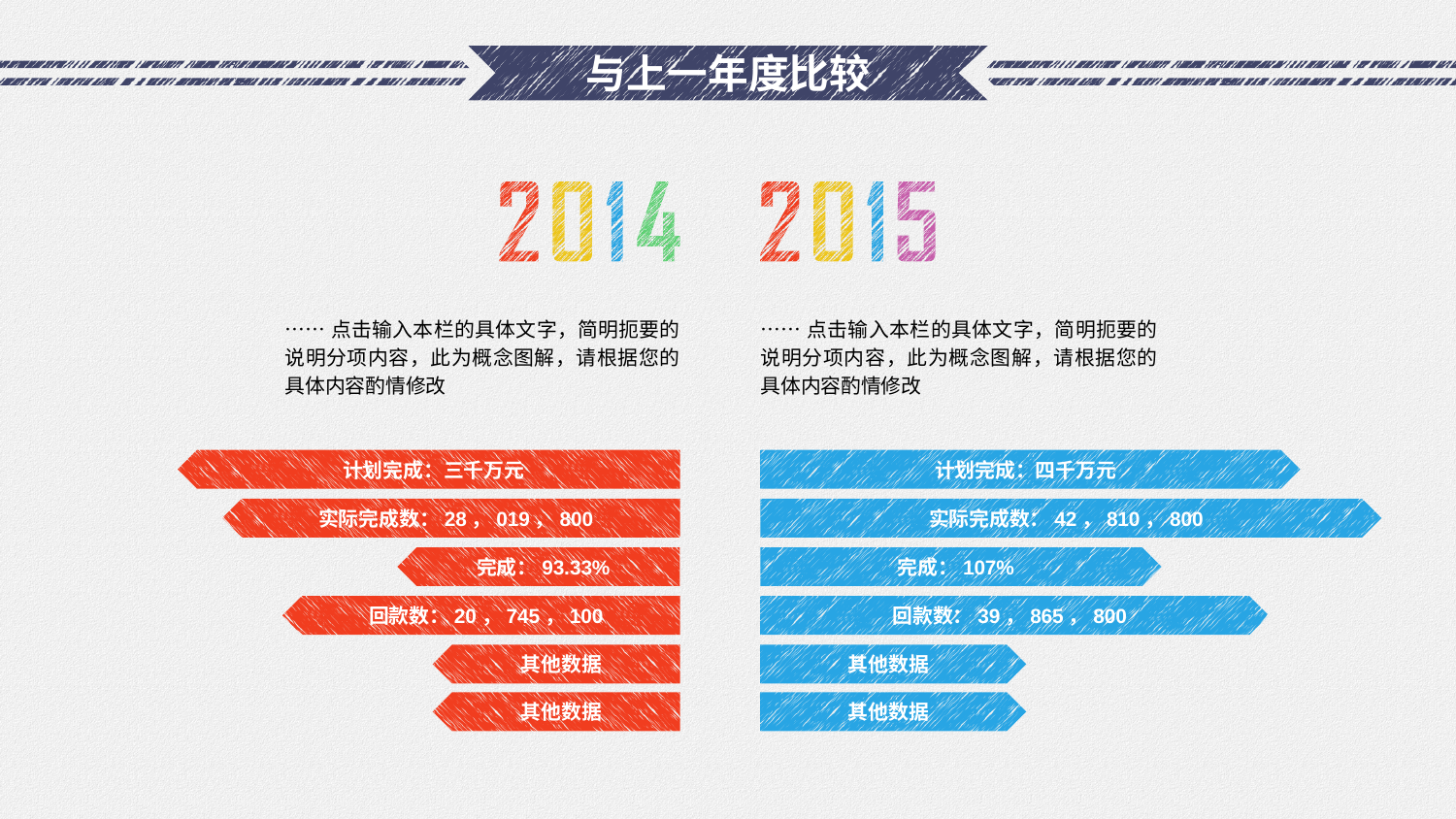

# 与上一年度比较

……点击输入本栏的具体文字，简明扼要的说明分项内容，此为概念图解，请根据您的具体内容酌情修改
……点击输入本栏的具体文字，简明扼要的说明分项内容，此为概念图解，请根据您的具体内容酌情修改
计划完成：三千万元
计划完成：四千万元
实际完成数：28，019，800
实际完成数：42，810，800
完成：93.33%
完成：107%
回款数：20，745，100
回款数：39，865，800
其他数据
其他数据
其他数据
其他数据